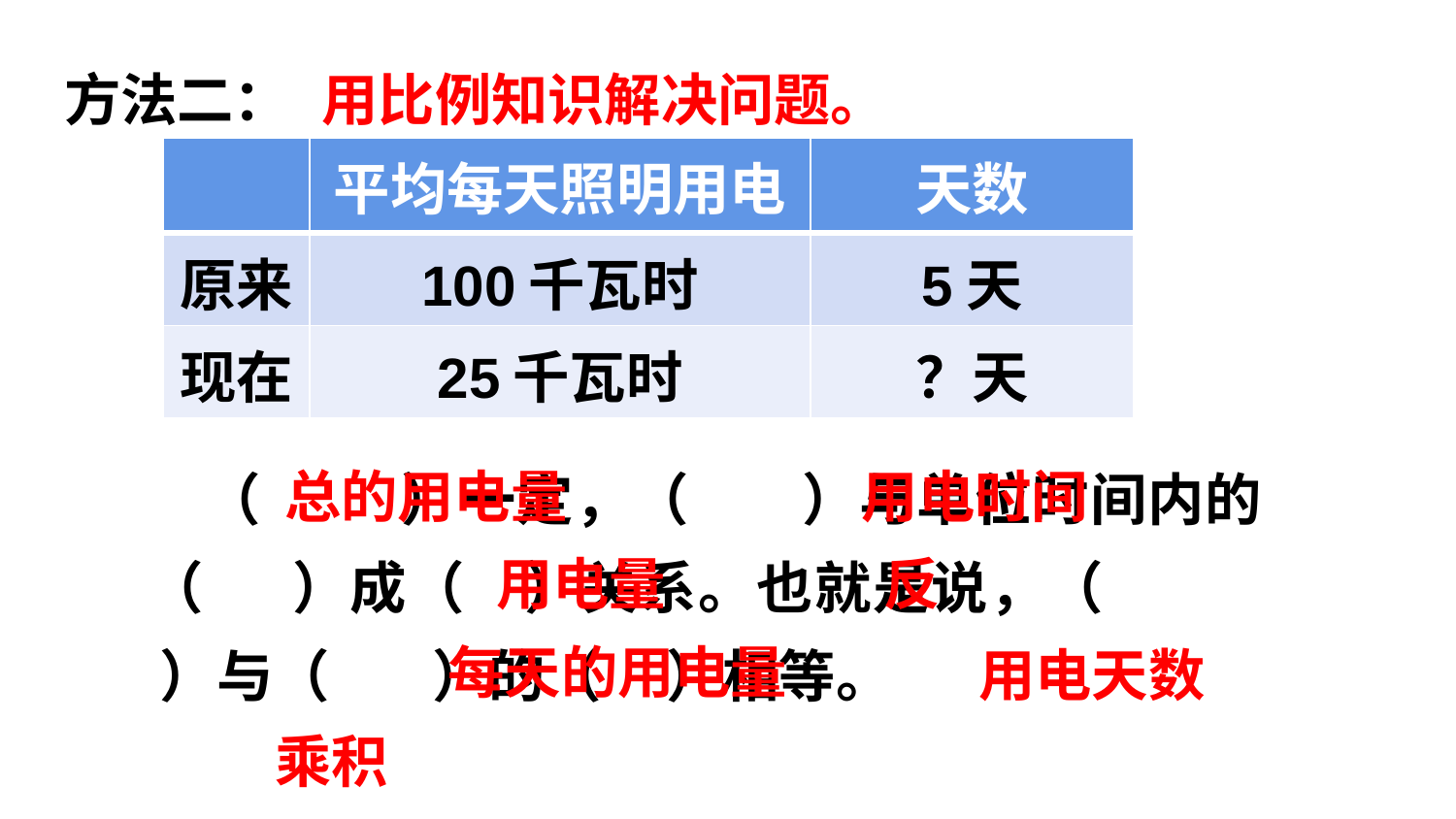

方法二：
用比例知识解决问题。
|  | 平均每天照明用电 | 天数 |
| --- | --- | --- |
| 原来 | 100千瓦时 | 5天 |
| 现在 | 25千瓦时 | ？天 |
   （          ）一定，（        ）与单位时间内的（      ）成（    ）关系。也就是说，（             ）与（        ）的（     ）相等。
总的用电量
用电时间
用电量
反
每天的用电量
用电天数
乘积